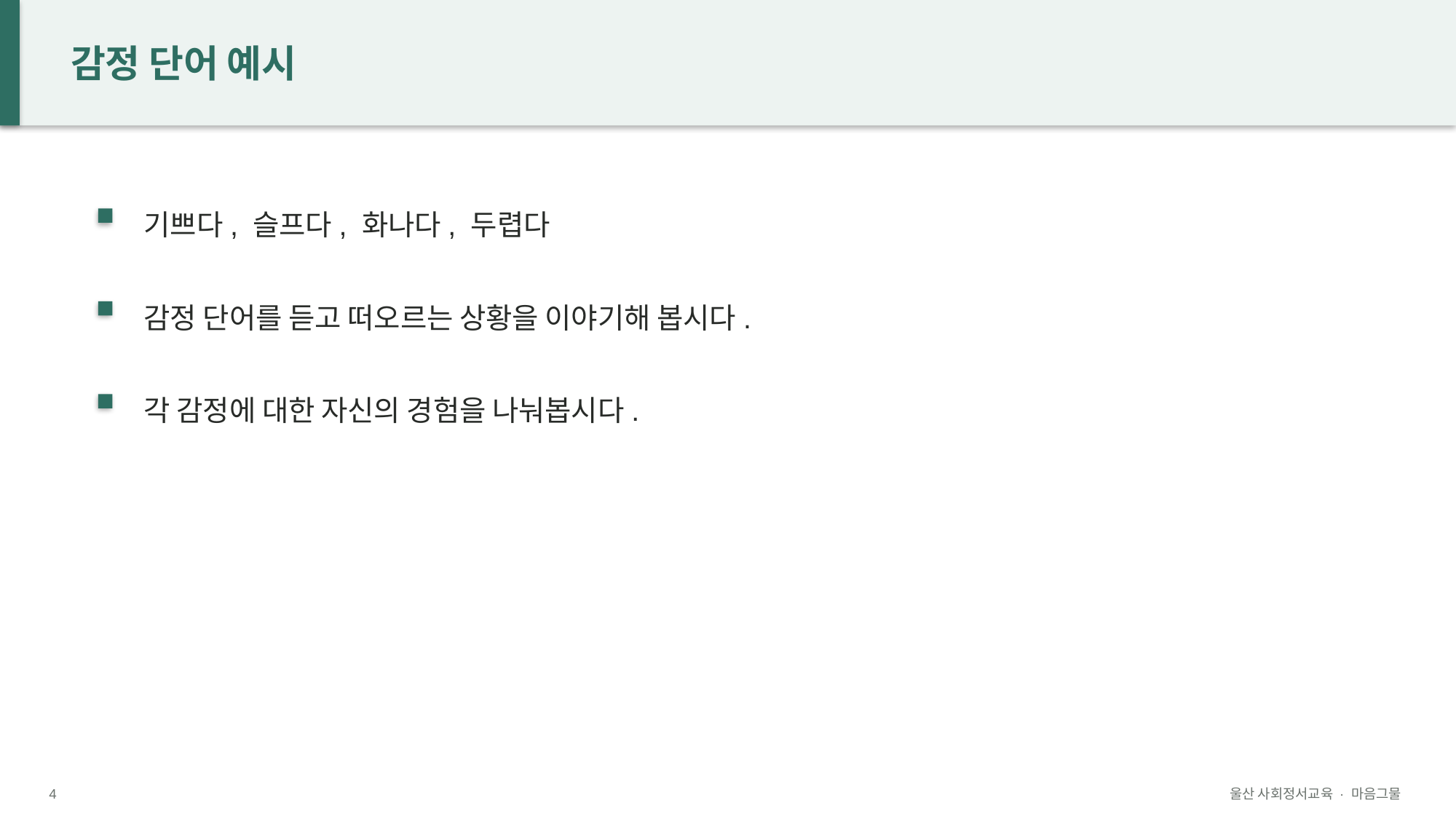

감정 단어 예시
기쁘다, 슬프다, 화나다, 두렵다

감정 단어를 듣고 떠오르는 상황을 이야기해 봅시다.

각 감정에 대한 자신의 경험을 나눠봅시다.

4
울산 사회정서교육 · 마음그물